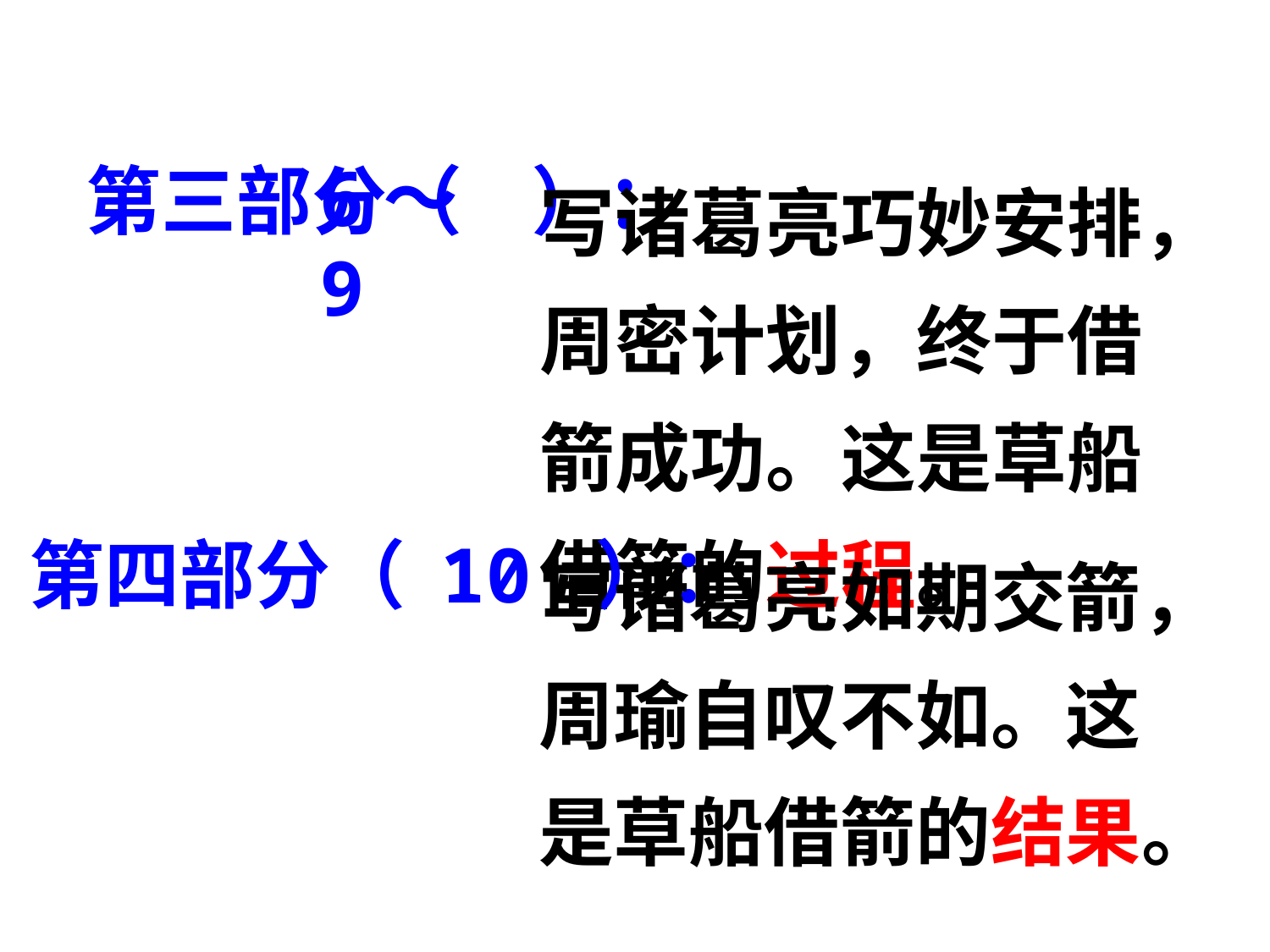

写诸葛亮巧妙安排，周密计划，终于借箭成功。这是草船借箭的过程。
6～9
第三部分（    ）：
写诸葛亮如期交箭，周瑜自叹不如。这是草船借箭的结果。
第四部分（ 10 ）：